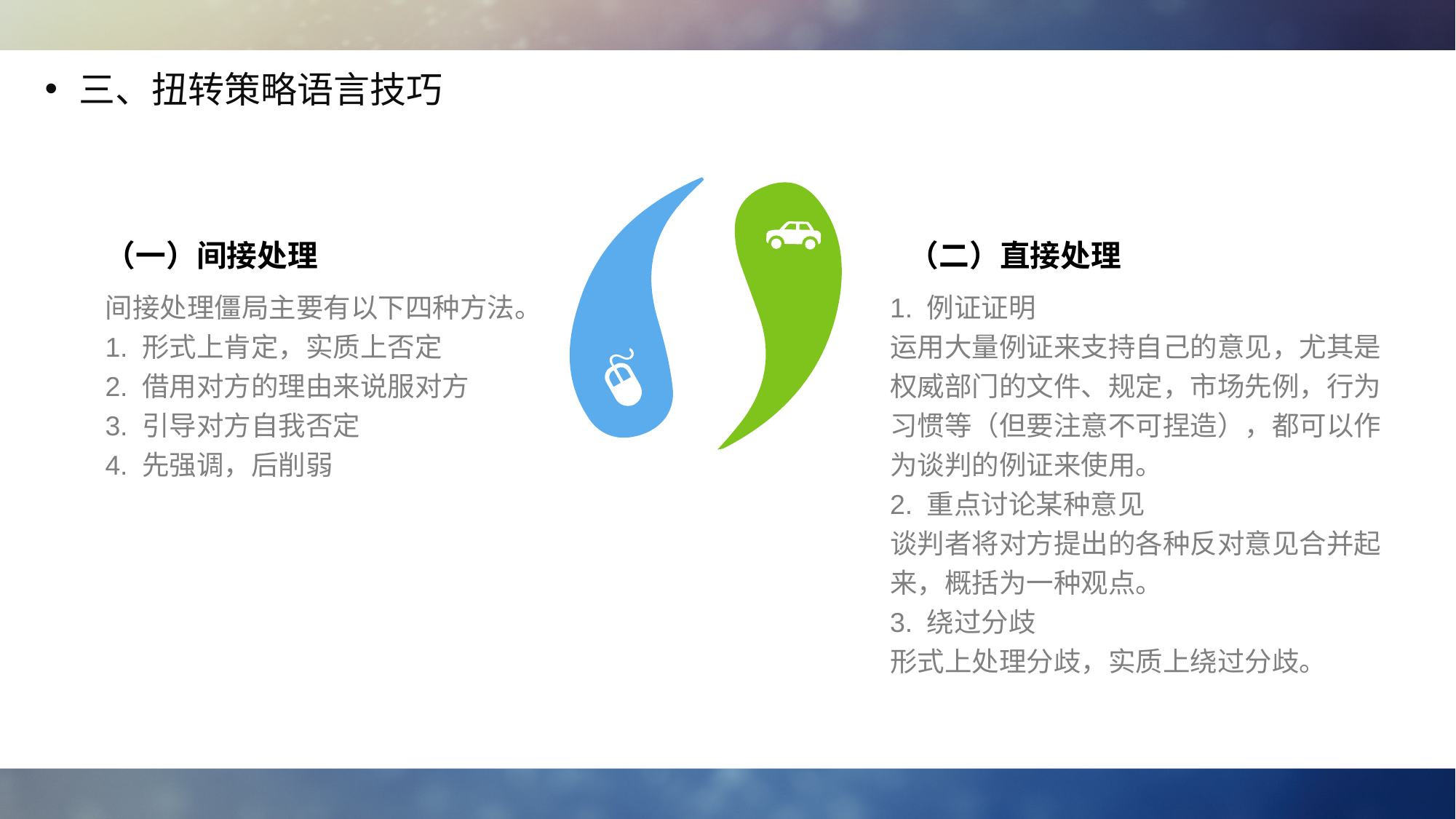

三、扭转策略语言技巧

（一）间接处理
（二）直接处理

间接处理僵局主要有以下四种方法。
1. 形式上肯定，实质上否定
2. 借用对方的理由来说服对方
3. 引导对方自我否定
4. 先强调，后削弱
1. 例证证明
运用大量例证来支持自己的意见，尤其是权威部门的文件、规定，市场先例，行为习惯等（但要注意不可捏造），都可以作为谈判的例证来使用。
2. 重点讨论某种意见
谈判者将对方提出的各种反对意见合并起来，概括为一种观点。
3. 绕过分歧
形式上处理分歧，实质上绕过分歧。